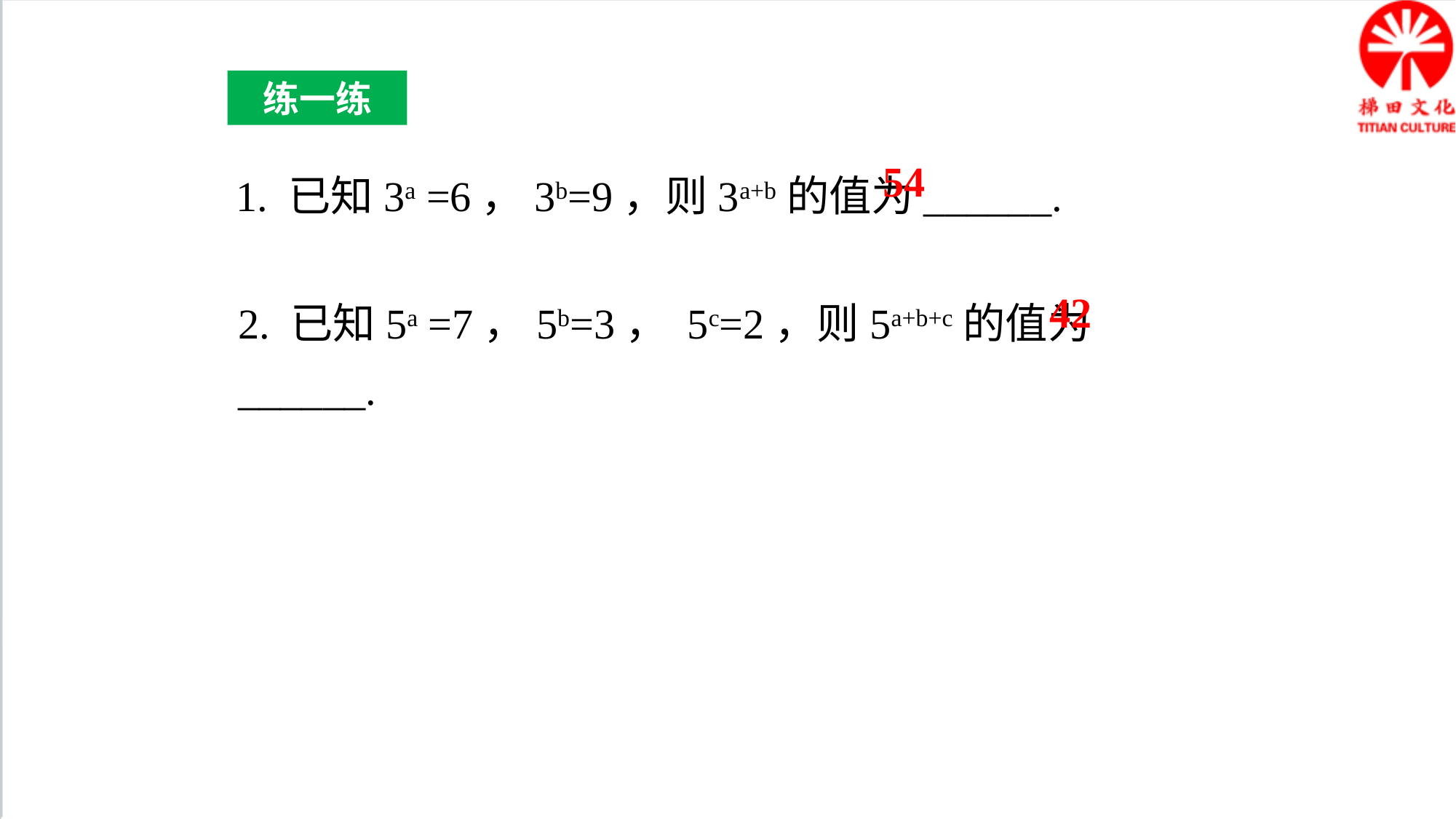

练一练
1. 已知3a =6，3b=9，则3a+b的值为______.
54
2. 已知5a =7，5b=3， 5c=2，则5a+b+c的值为______.
42